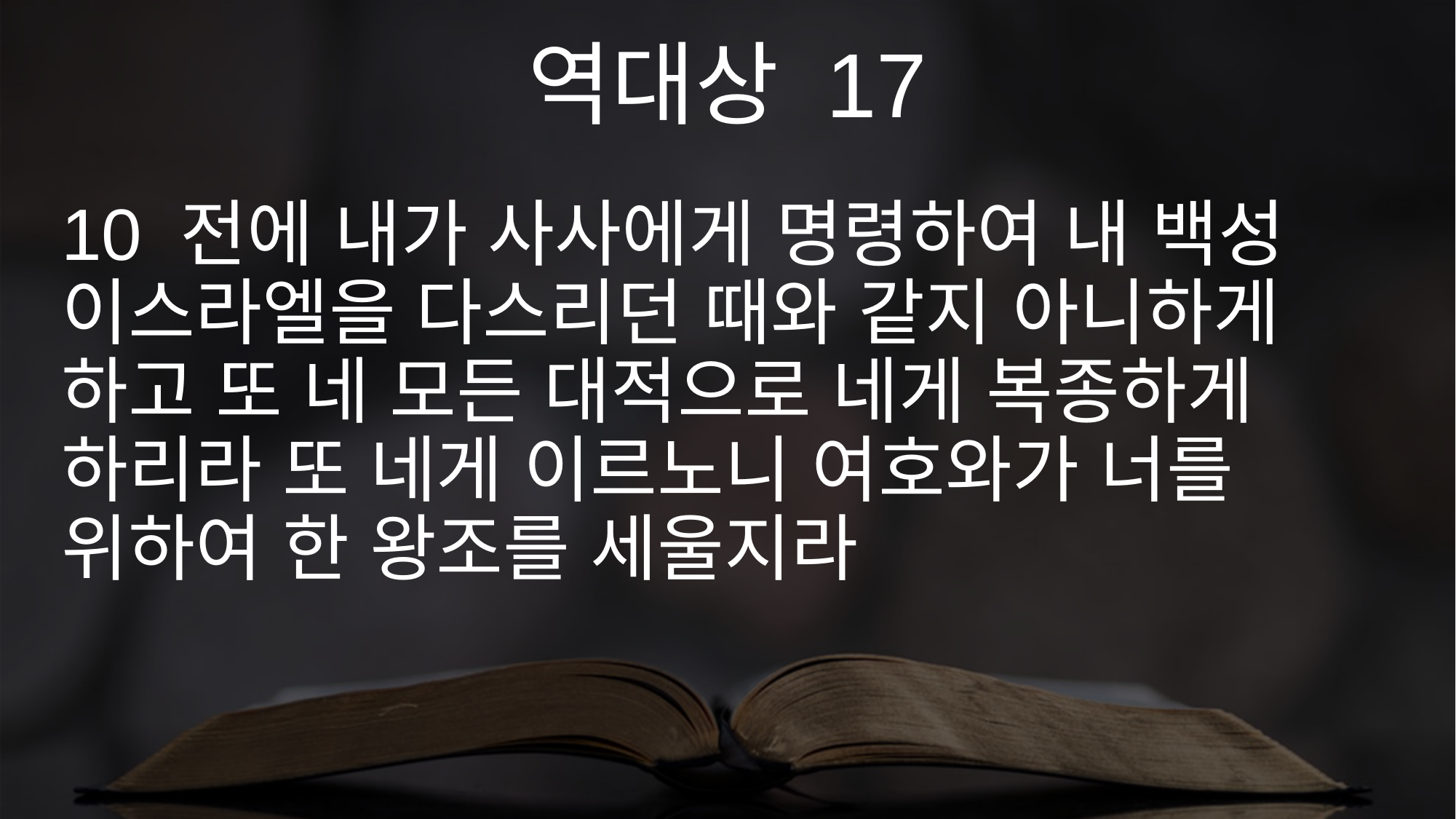

역대상 17
10 전에 내가 사사에게 명령하여 내 백성 이스라엘을 다스리던 때와 같지 아니하게 하고 또 네 모든 대적으로 네게 복종하게 하리라 또 네게 이르노니 여호와가 너를 위하여 한 왕조를 세울지라